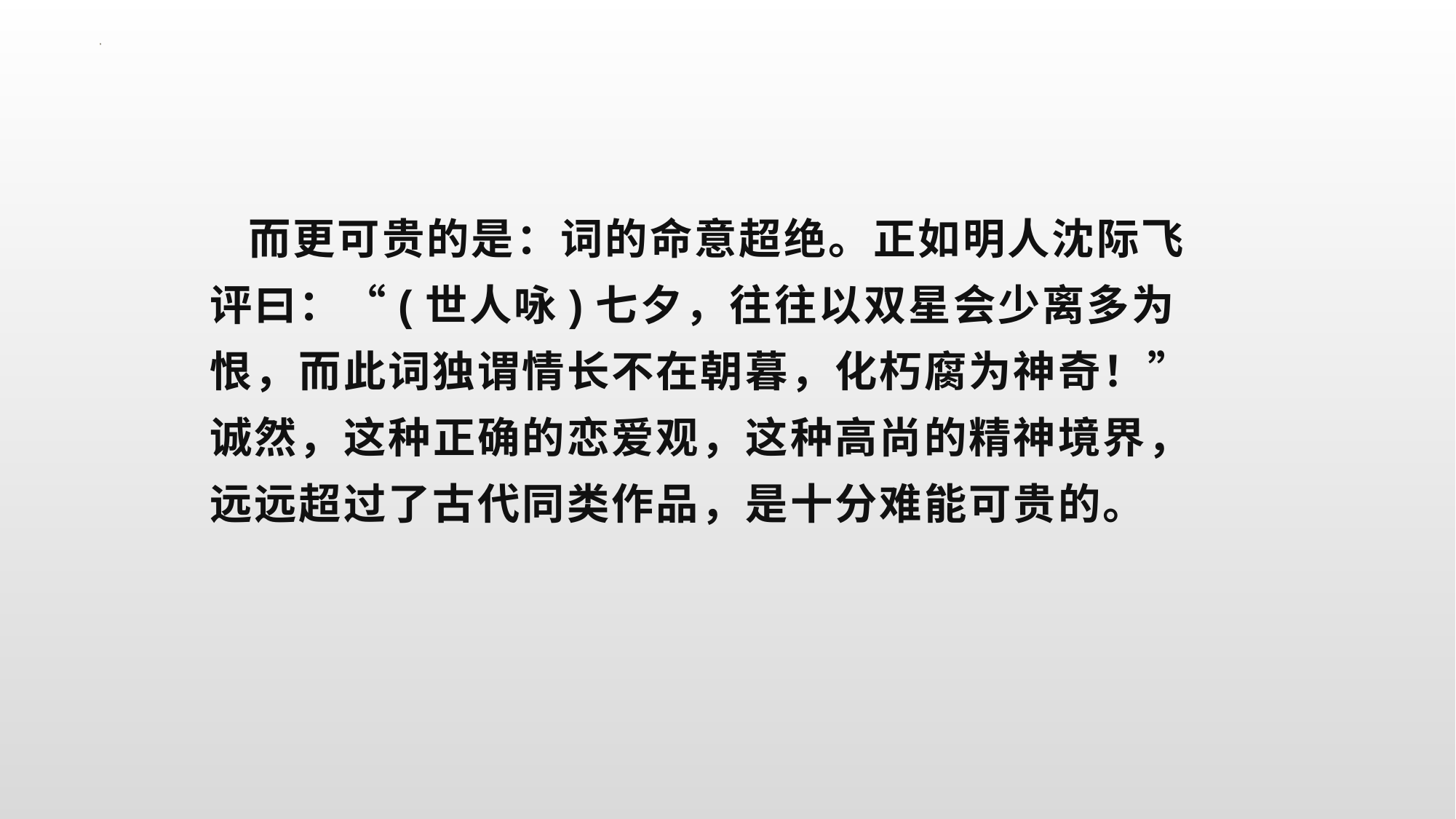

而更可贵的是：词的命意超绝。正如明人沈际飞评曰：“(世人咏)七夕，往往以双星会少离多为恨，而此词独谓情长不在朝暮，化朽腐为神奇！”诚然，这种正确的恋爱观，这种高尚的精神境界，远远超过了古代同类作品，是十分难能可贵的。